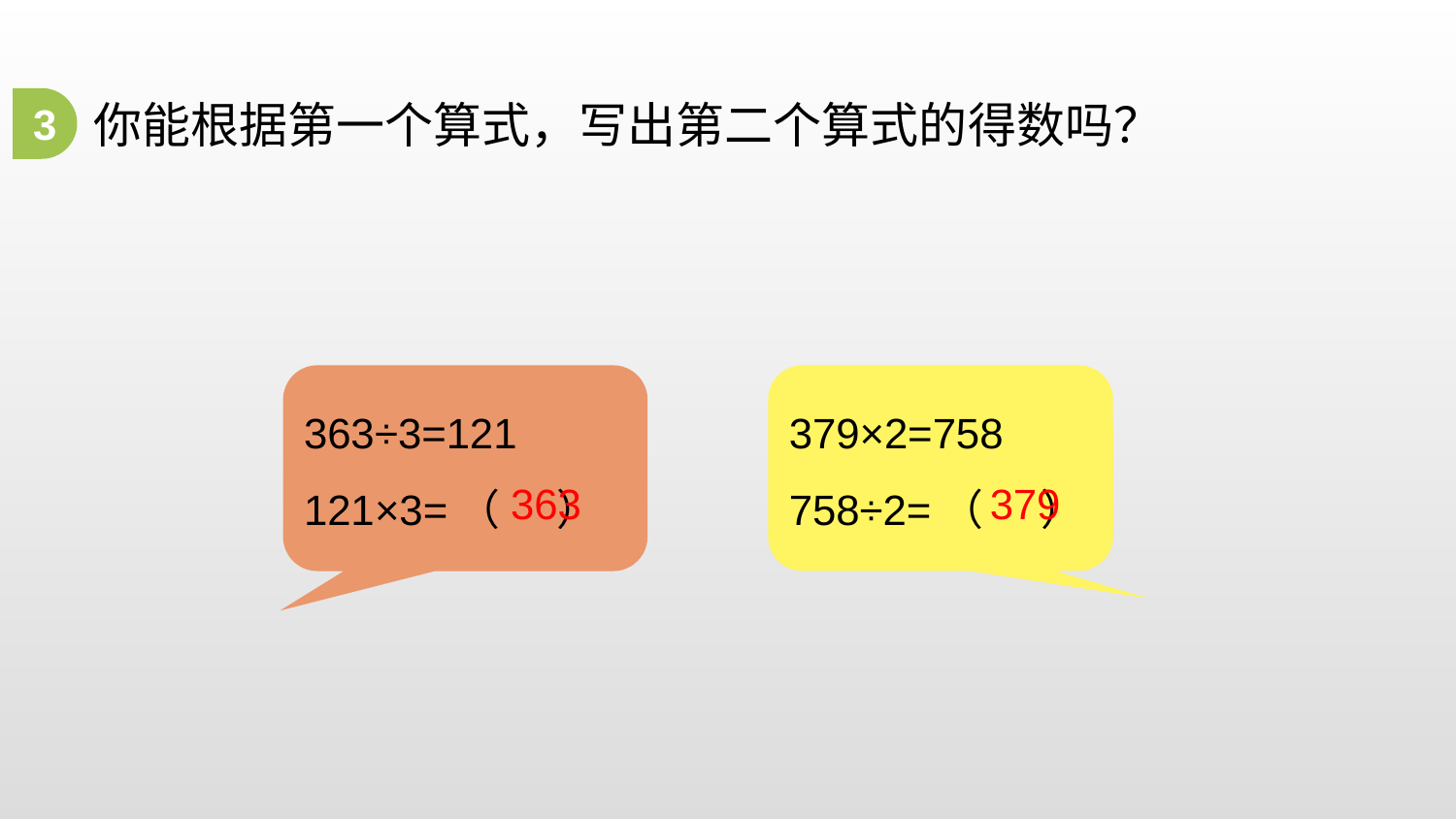

3
你能根据第一个算式，写出第二个算式的得数吗？

363÷3=121
121×3=（      ）
379×2=758
758÷2=（      ）
363
379